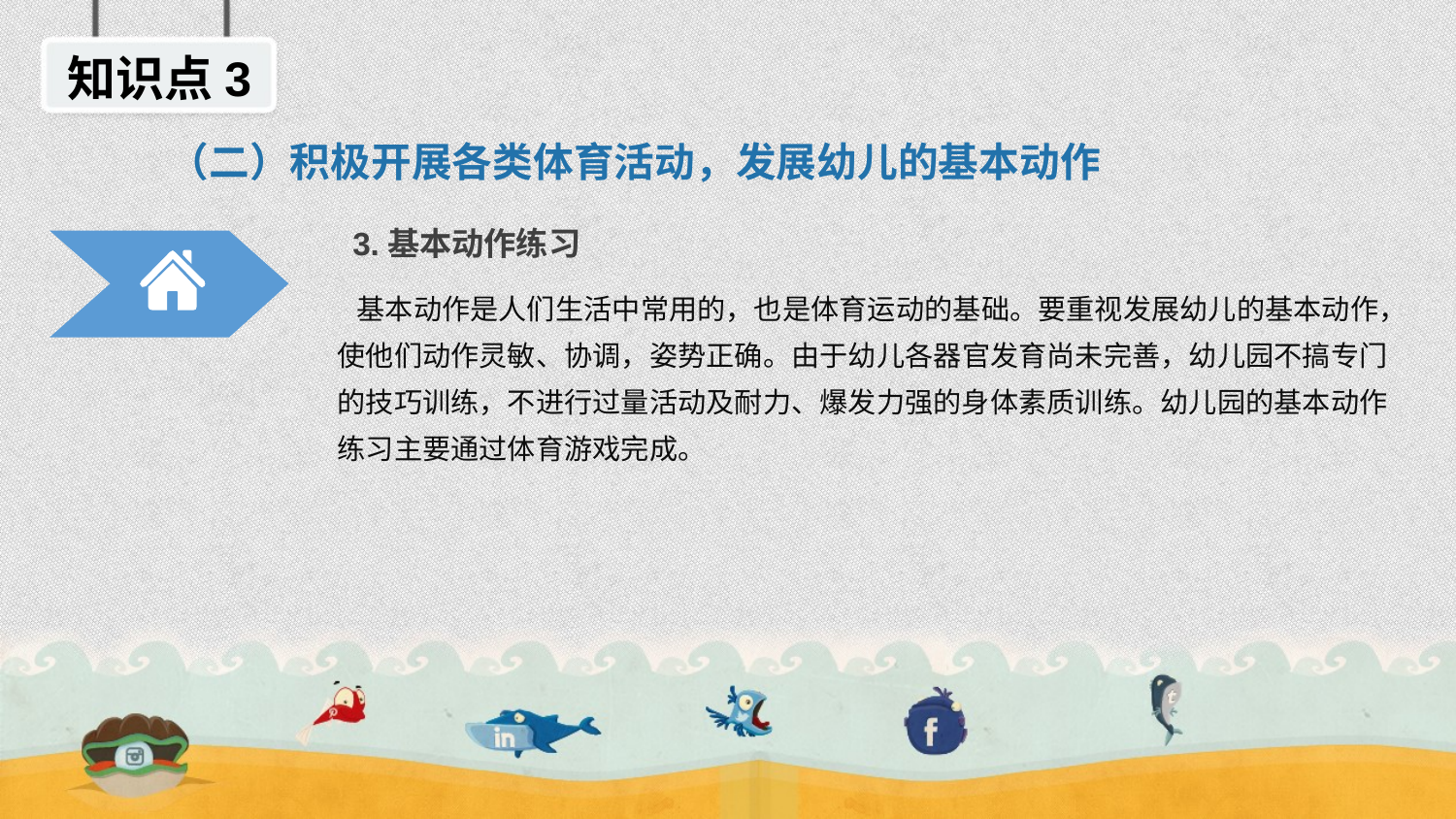

知识点3
（二）积极开展各类体育活动，发展幼儿的基本动作
3.基本动作练习

  基本动作是人们生活中常用的，也是体育运动的基础。要重视发展幼儿的基本动作，使他们动作灵敏、协调，姿势正确。由于幼儿各器官发育尚未完善，幼儿园不搞专门的技巧训练，不进行过量活动及耐力、爆发力强的身体素质训练。幼儿园的基本动作练习主要通过体育游戏完成。